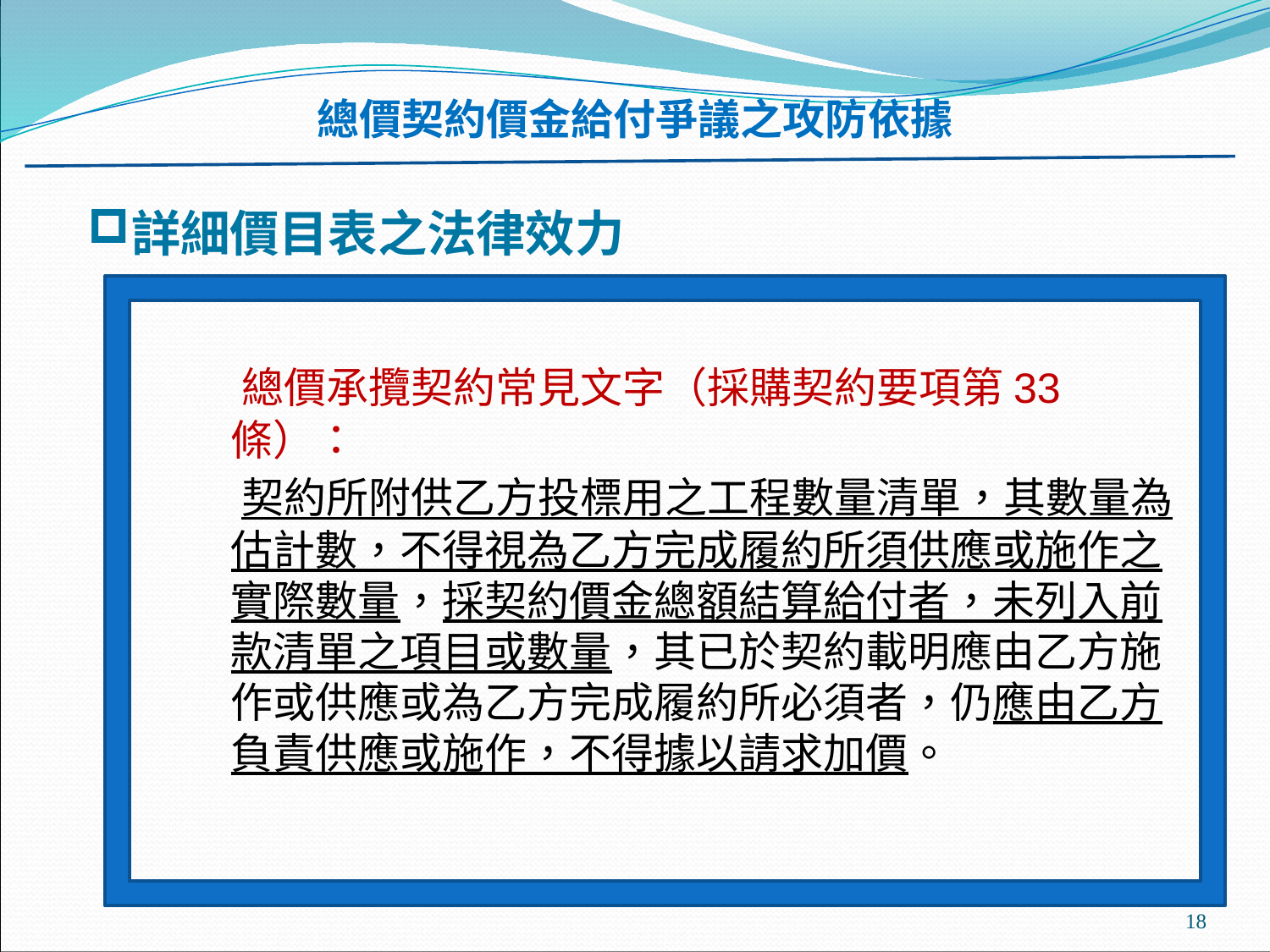

總價契約價金給付爭議之攻防依據
#
詳細價目表之法律效力

   總價承攬契約常見文字（採購契約要項第33條）：
   契約所附供乙方投標用之工程數量清單，其數量為估計數，不得視為乙方完成履約所須供應或施作之實際數量，採契約價金總額結算給付者，未列入前款清單之項目或數量，其已於契約載明應由乙方施作或供應或為乙方完成履約所必須者，仍應由乙方負責供應或施作，不得據以請求加價。

18